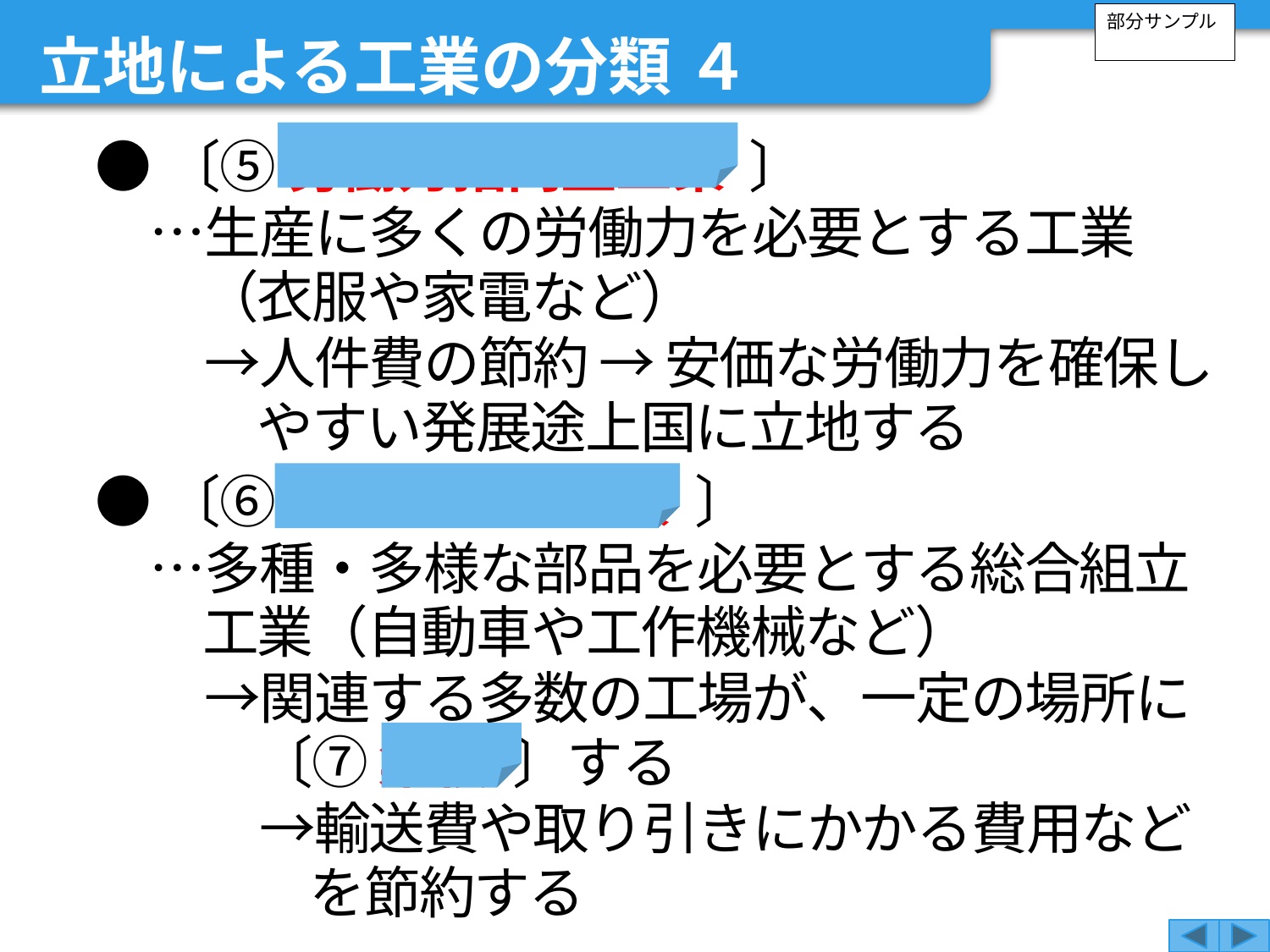

立地による工業の分類 ４
部分サンプル

●〔⑤ 労働力指向型工業  〕
　…生産に多くの労働力を必要とする工業（衣服や家電など）
　　→人件費の節約 → 安価な労働力を確保しやすい発展途上国に立地する
●〔⑥ 集積指向型工業  〕
　…多種・多様な部品を必要とする総合組立工業（自動車や工作機械など）
　　→関連する多数の工場が、一定の場所に〔⑦ 集積  〕する
　　　→輸送費や取り引きにかかる費用などを節約する